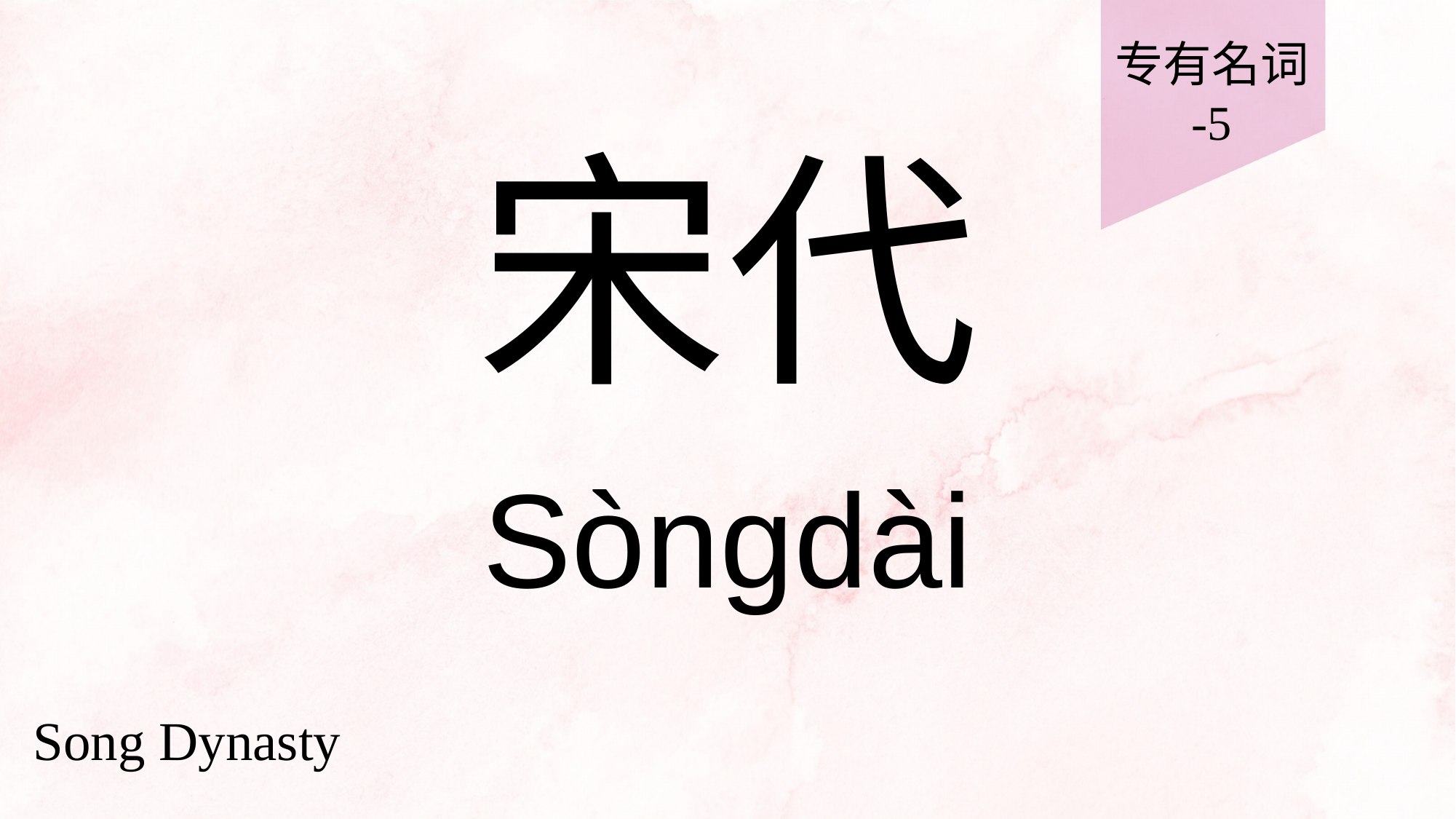

专有名词
-5
# 宋代
Sòngdài
Song Dynasty